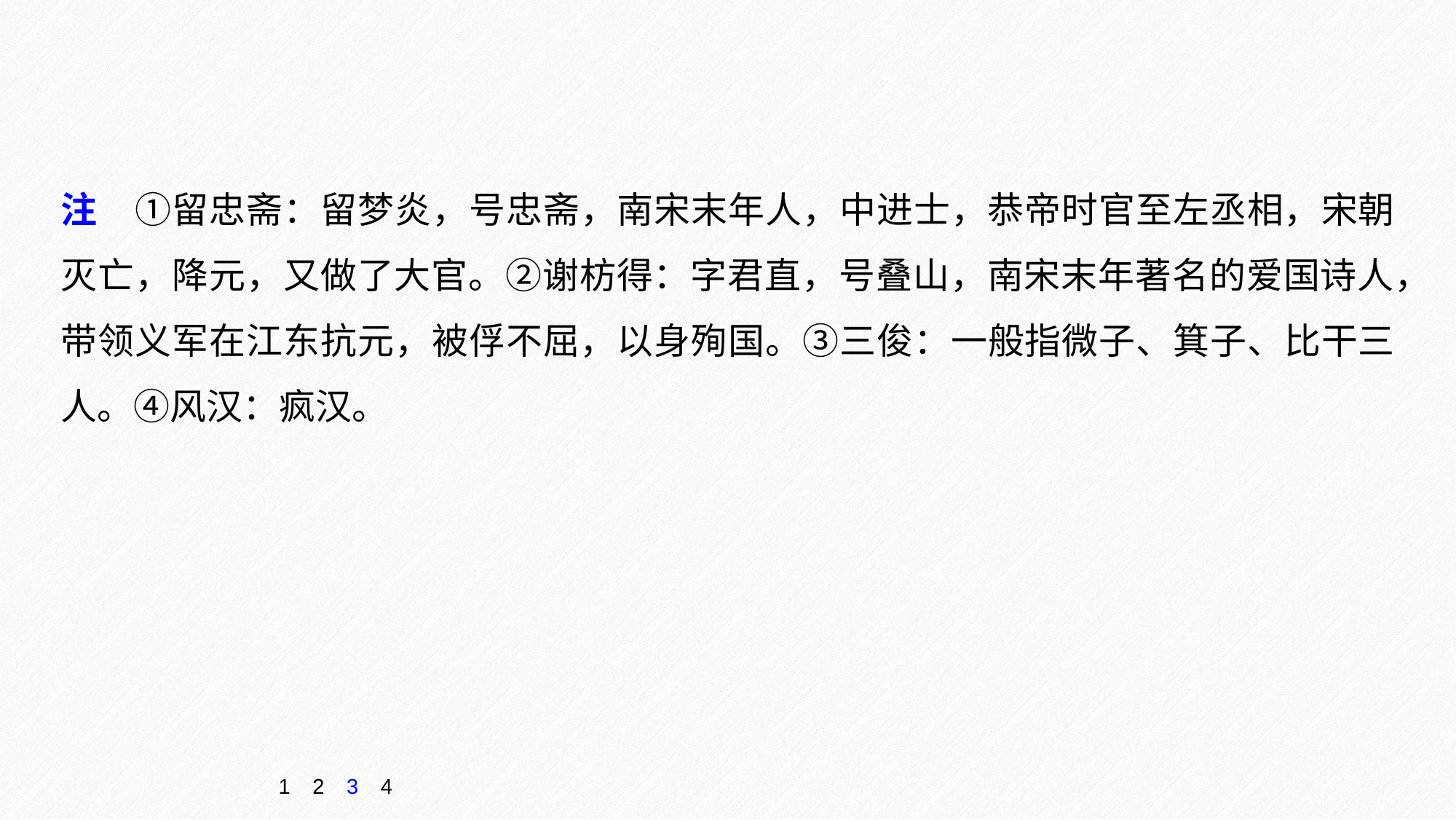

注　①留忠斋：留梦炎，号忠斋，南宋末年人，中进士，恭帝时官至左丞相，宋朝灭亡，降元，又做了大官。②谢枋得：字君直，号叠山，南宋末年著名的爱国诗人，带领义军在江东抗元，被俘不屈，以身殉国。③三俊：一般指微子、箕子、比干三人。④风汉：疯汉。
1
2
3
4